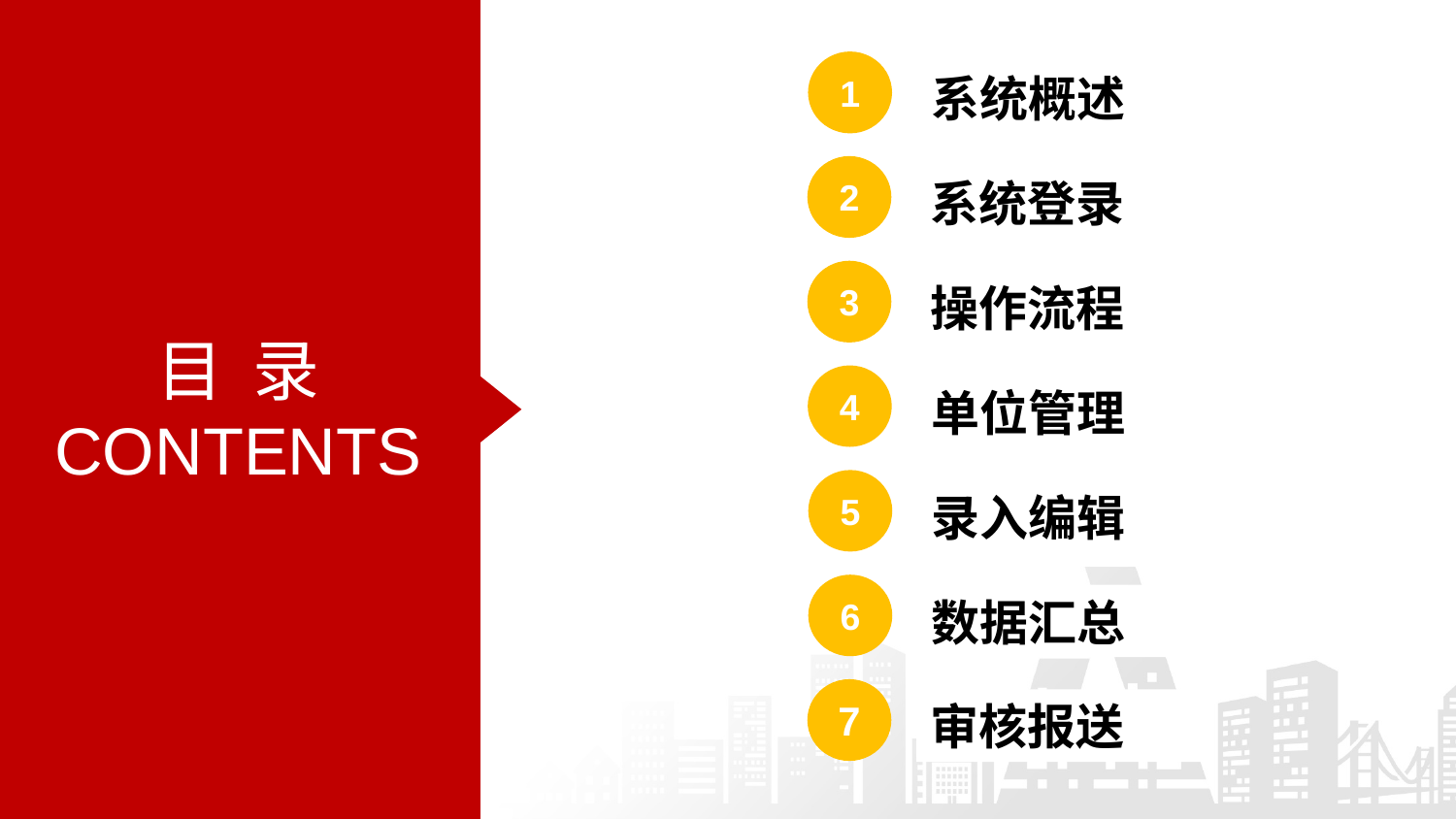

1
系统概述
2
系统登录
3
操作流程
目  录
CONTENTS
4
单位管理

5
录入编辑
6
数据汇总
7
审核报送